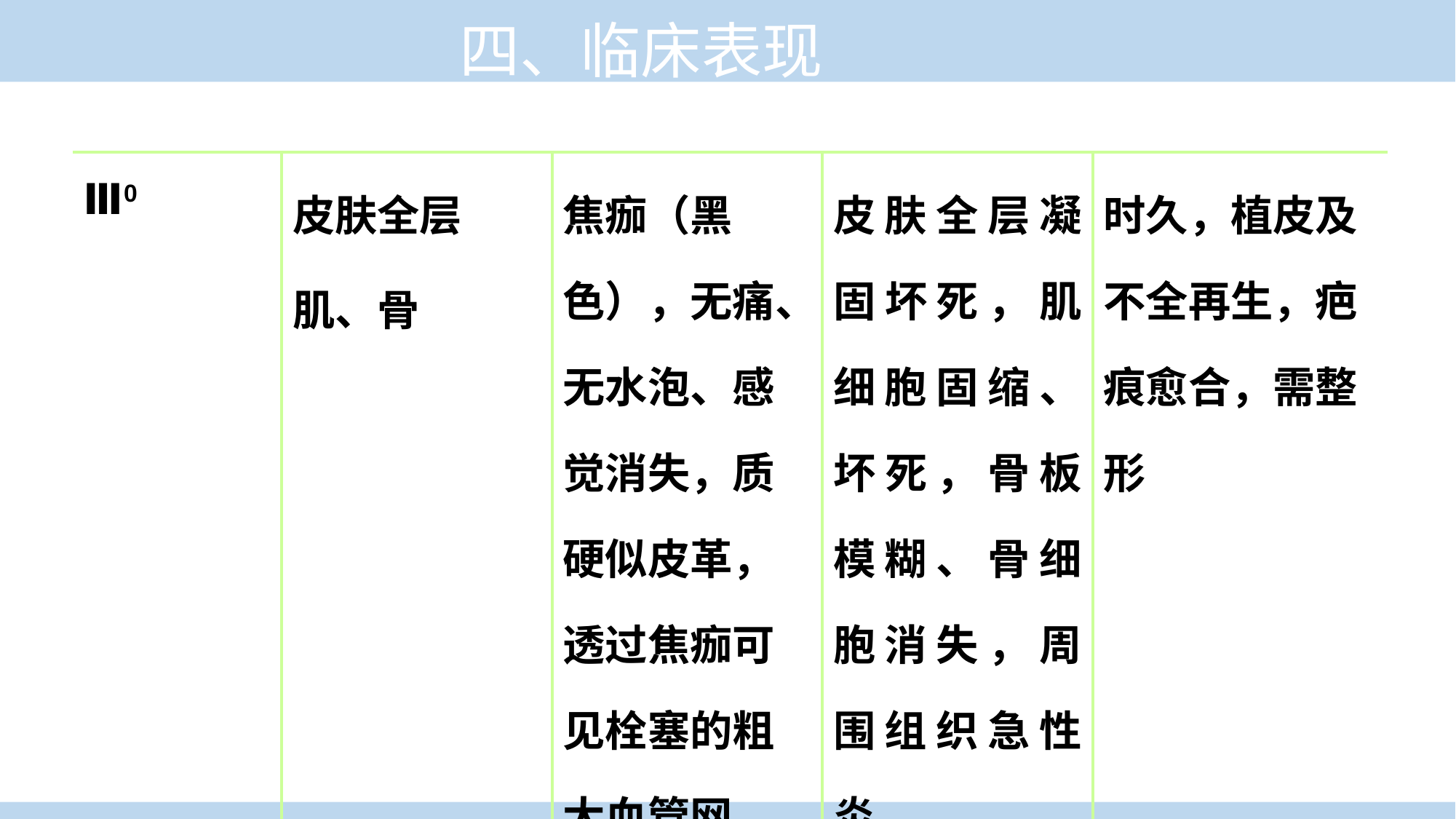

四、临床表现
| Ⅲ0 | 皮肤全层 肌、骨 | 焦痂（黑色），无痛、无水泡、感觉消失，质硬似皮革，透过焦痂可见栓塞的粗大血管网 | 皮肤全层凝固坏死，肌细胞固缩、坏死，骨板模糊、骨细胞消失，周围组织急性炎 | 时久，植皮及不全再生，疤痕愈合，需整形 |
| --- | --- | --- | --- | --- |